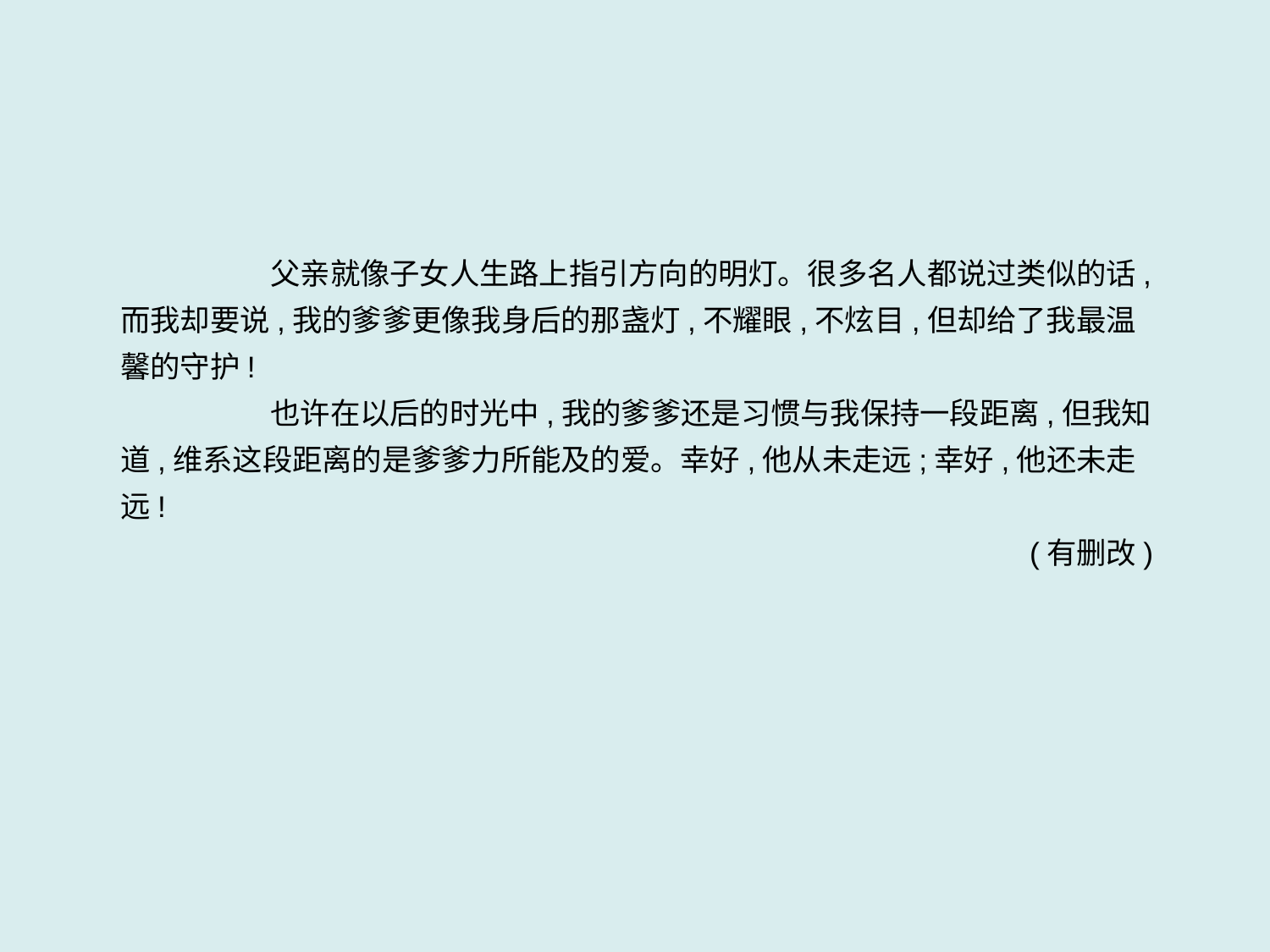

父亲就像子女人生路上指引方向的明灯。很多名人都说过类似的话,而我却要说,我的爹爹更像我身后的那盏灯,不耀眼,不炫目,但却给了我最温馨的守护!
也许在以后的时光中,我的爹爹还是习惯与我保持一段距离,但我知道,维系这段距离的是爹爹力所能及的爱。幸好,他从未走远;幸好,他还未走远!
(有删改)